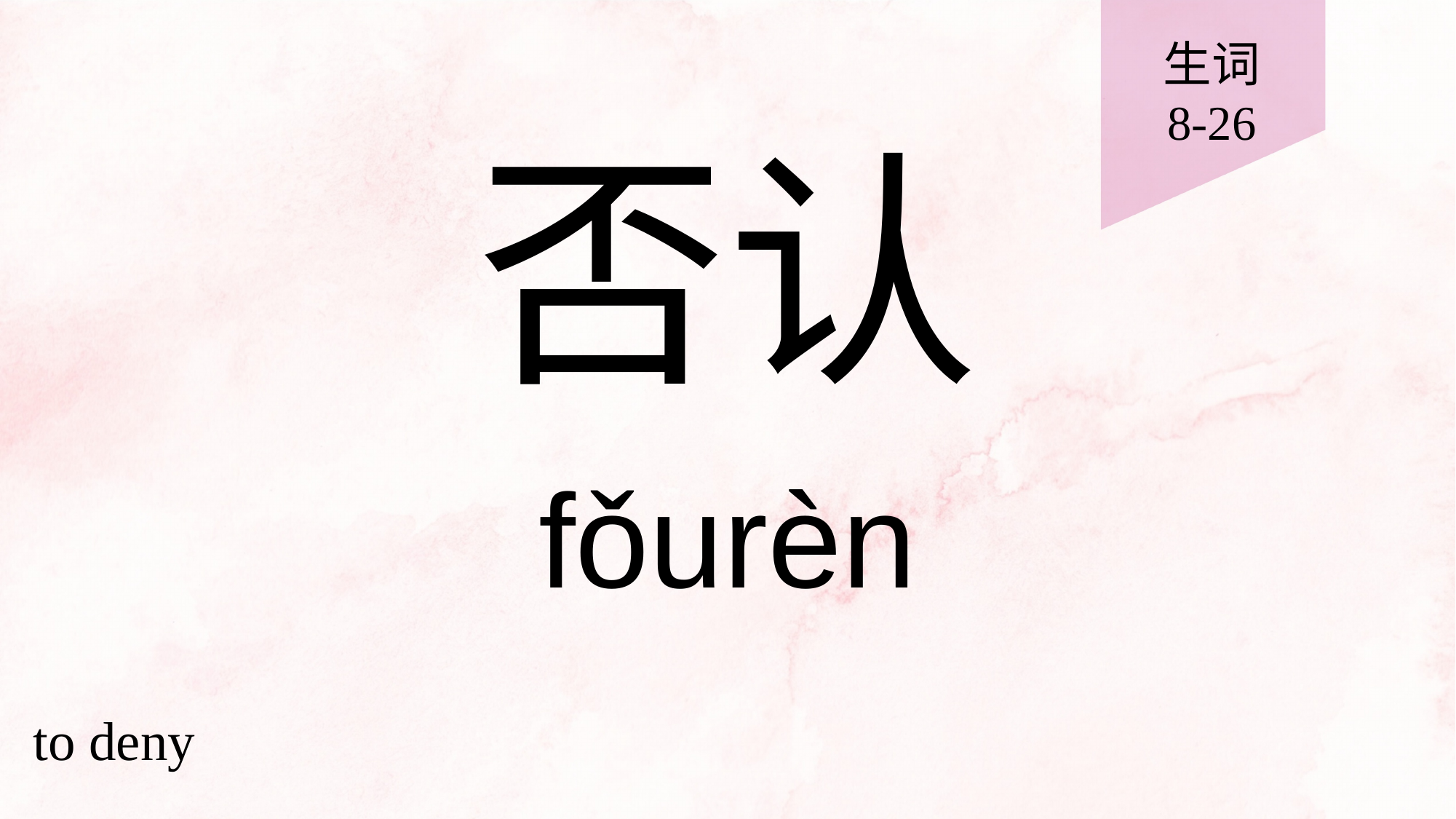

生词
8-26
# 否认
fǒurèn
to deny